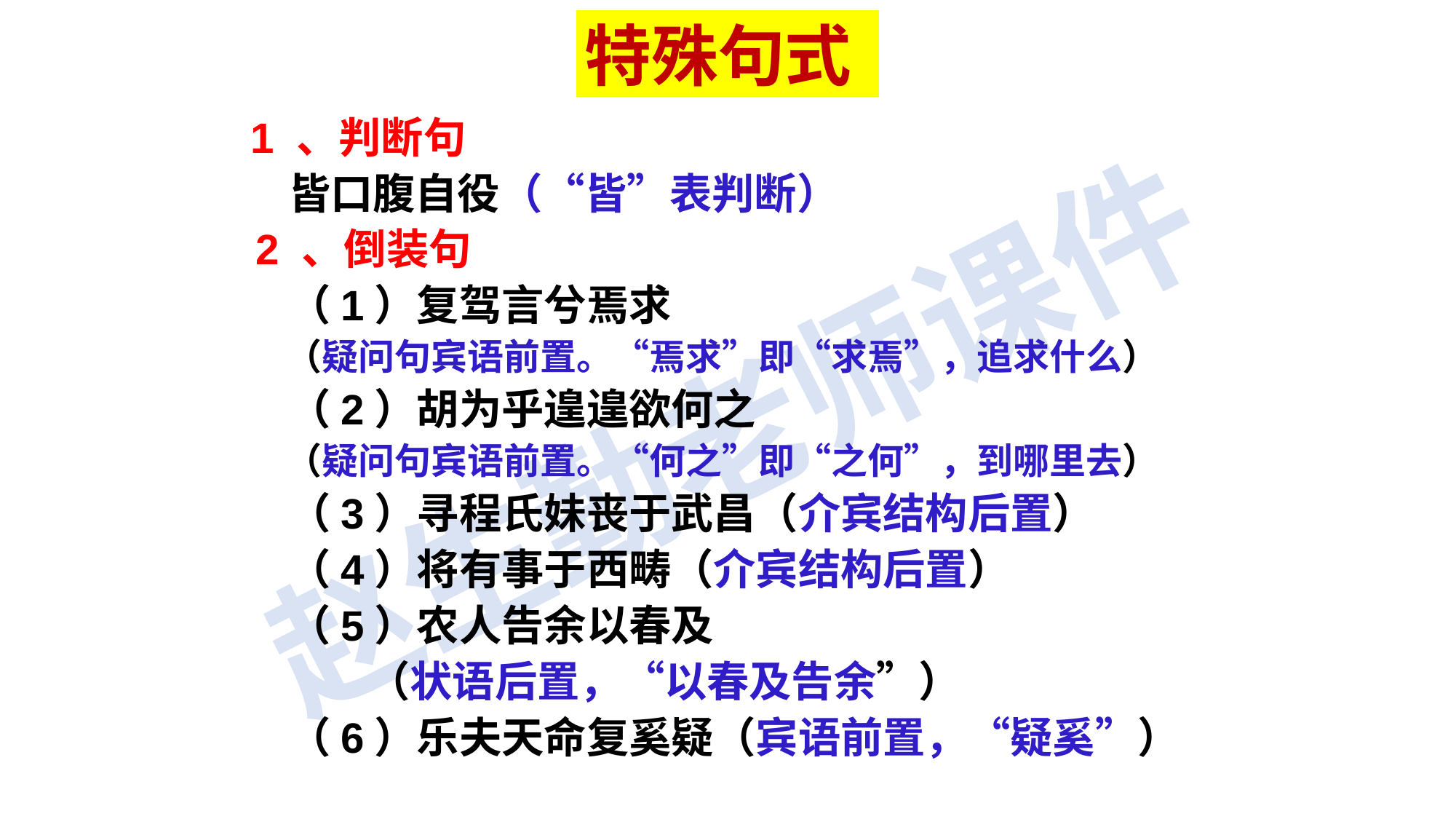

特殊句式
     1 、判断句
　　皆口腹自役（“皆”表判断）
　2 、倒装句
　　（1）复驾言兮焉求
         （疑问句宾语前置。“焉求”即“求焉”，追求什么）
　　（2）胡为乎遑遑欲何之
         （疑问句宾语前置。“何之”即“之何”，到哪里去）
　　（3）寻程氏妹丧于武昌（介宾结构后置）
　　（4）将有事于西畴（介宾结构后置）
　　（5）农人告余以春及
                （状语后置，“以春及告余”）
　　（6）乐夫天命复奚疑（宾语前置，“疑奚”）